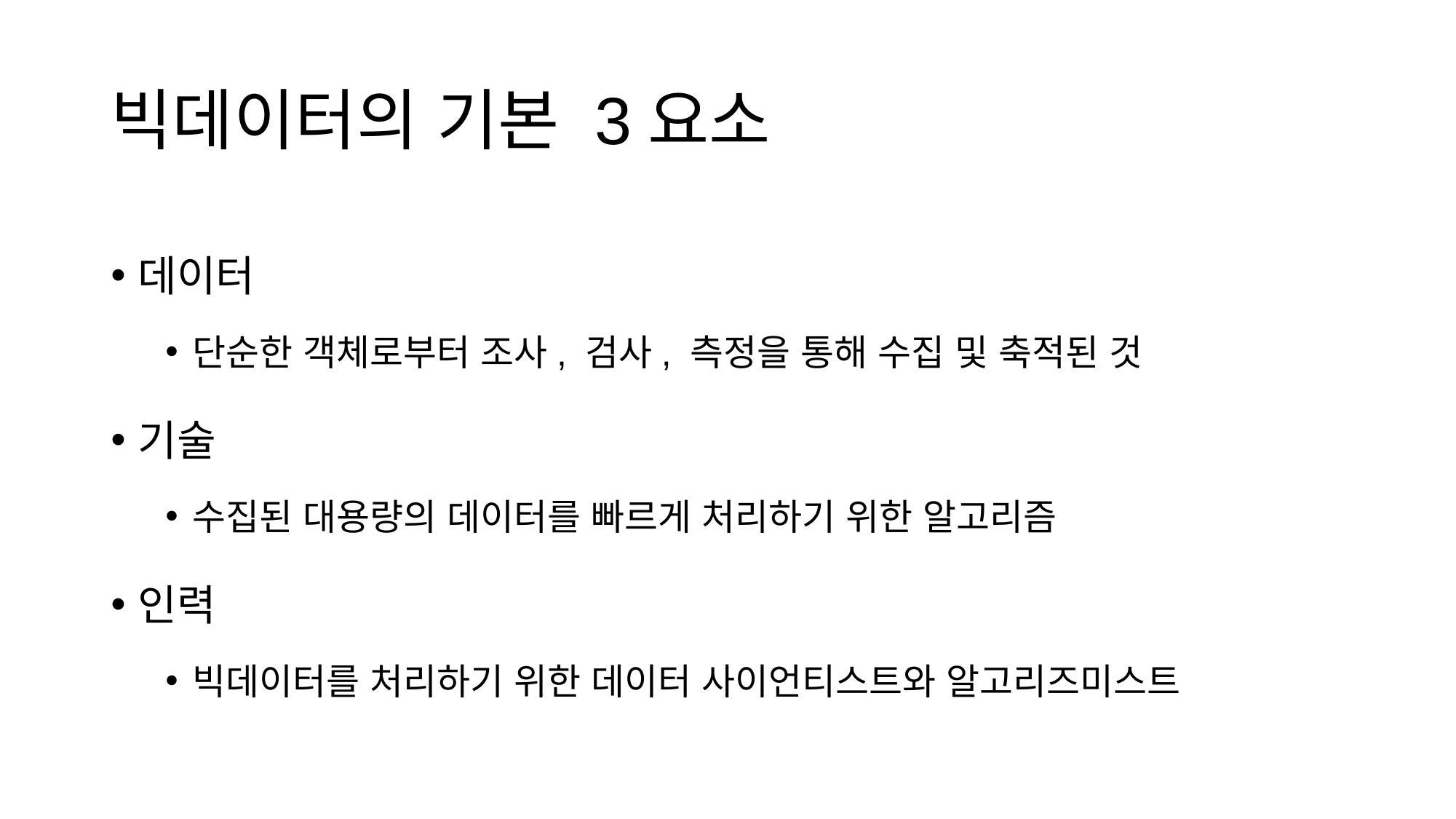

# 빅데이터의 기본 3요소
데이터
단순한 객체로부터 조사, 검사, 측정을 통해 수집 및 축적된 것
기술
수집된 대용량의 데이터를 빠르게 처리하기 위한 알고리즘
인력
빅데이터를 처리하기 위한 데이터 사이언티스트와 알고리즈미스트